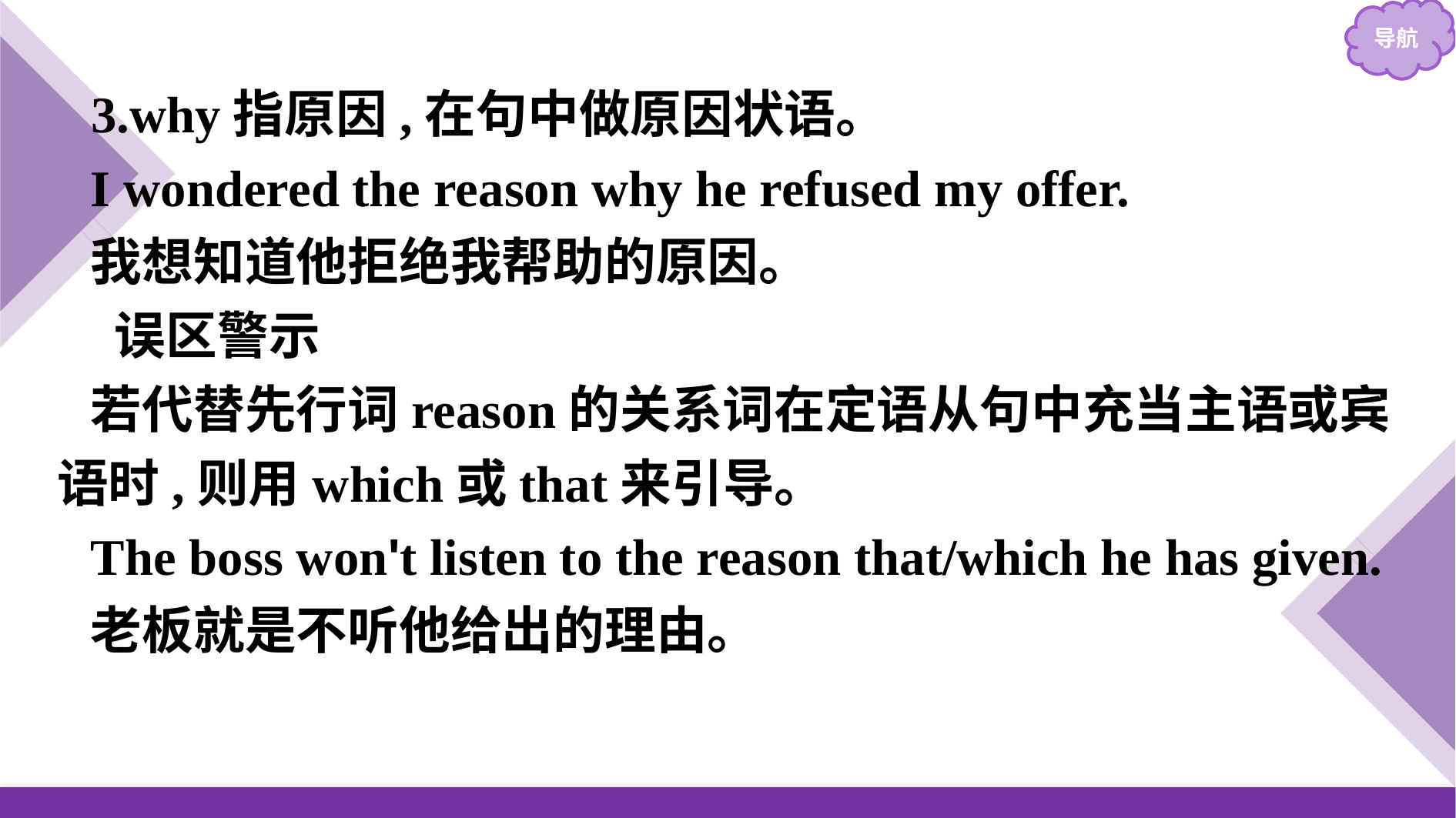

3.why指原因,在句中做原因状语。
I wondered the reason why he refused my offer.
我想知道他拒绝我帮助的原因。
 误区警示
若代替先行词reason的关系词在定语从句中充当主语或宾语时,则用which或that来引导。
The boss won't listen to the reason that/which he has given.
老板就是不听他给出的理由。